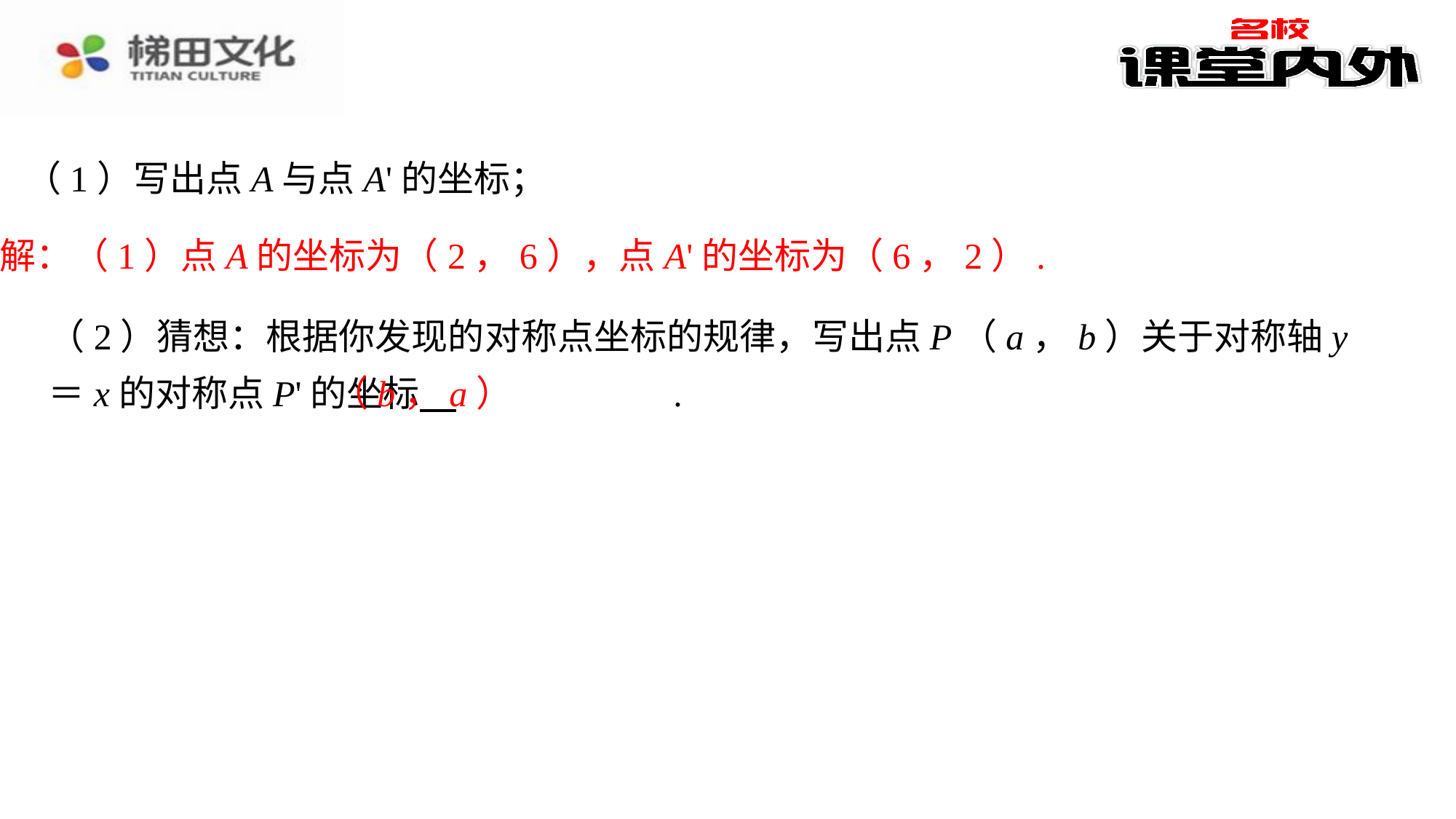

（1）写出点A与点A'的坐标；
解：（1）点A的坐标为（2，6），点A'的坐标为（6，2）.
（2）猜想：根据你发现的对称点坐标的规律，写出点P（a，b）关于对称轴y＝x的对称点P'的坐标 　（b，a）　⁠.
（b，a）